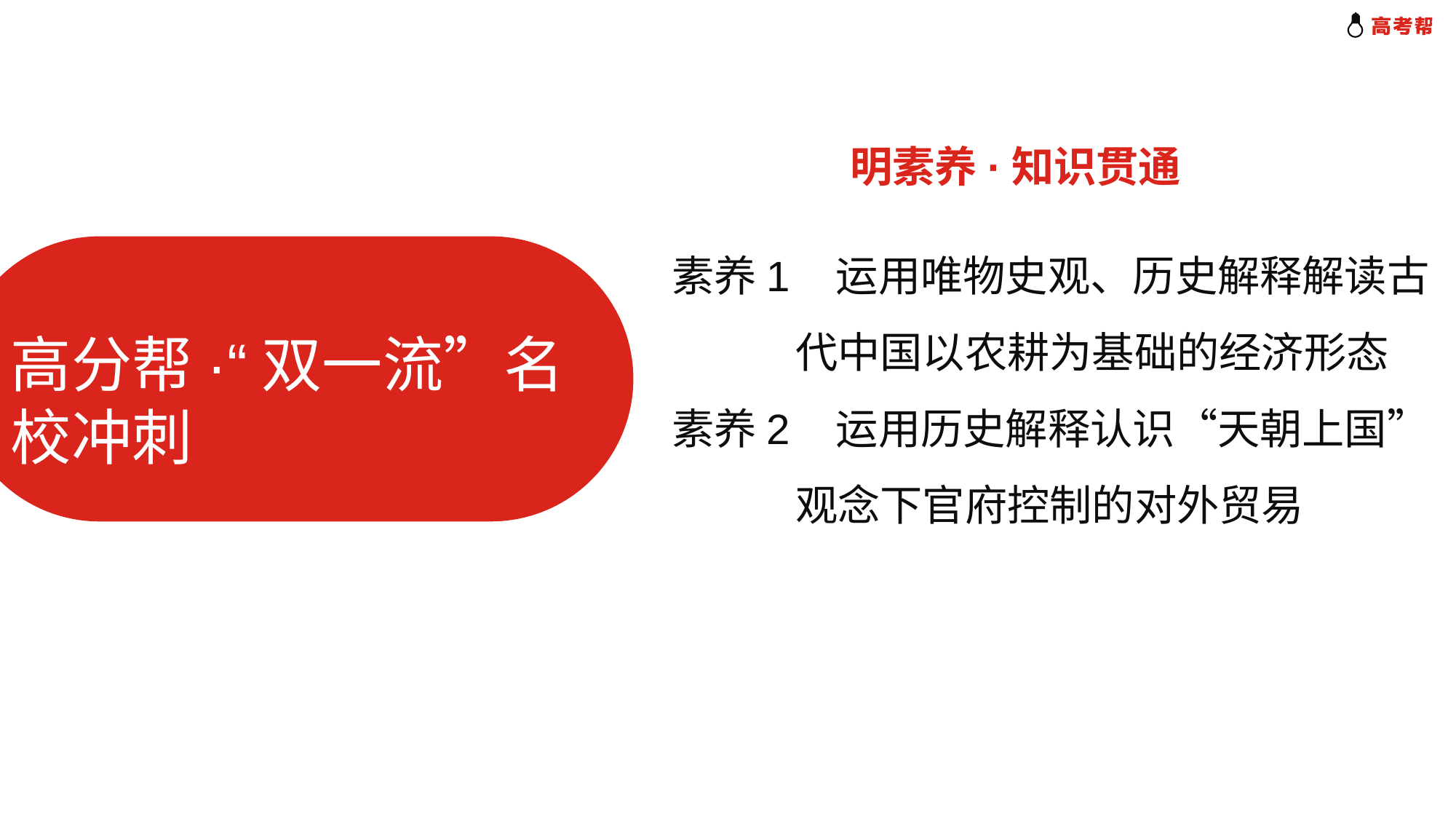

明素养·知识贯通

素养1   运用唯物史观、历史解释解读古
            代中国以农耕为基础的经济形态
素养2   运用历史解释认识“天朝上国”
            观念下官府控制的对外贸易
高分帮·“双一流”名校冲刺